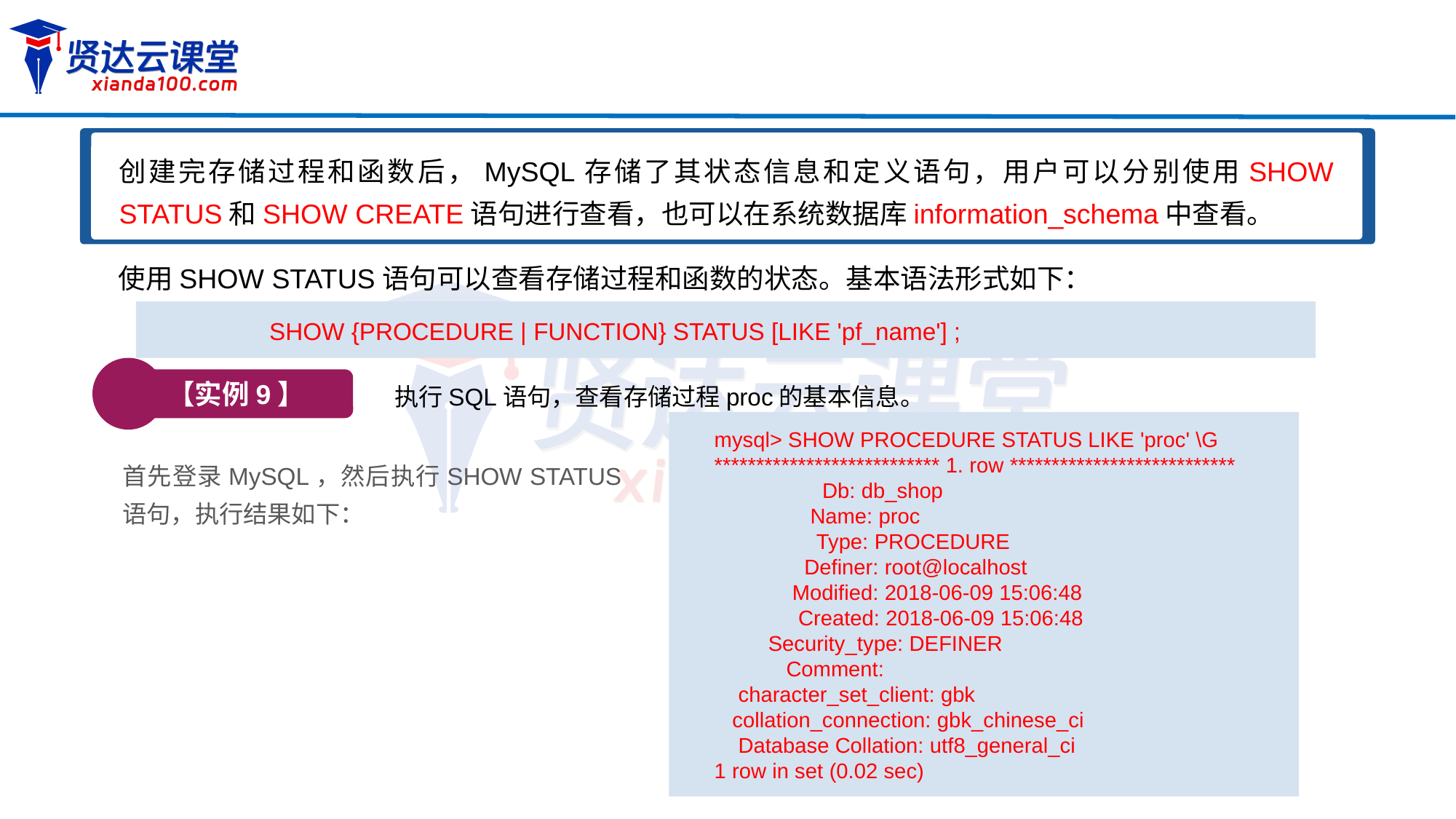

创建完存储过程和函数后，MySQL存储了其状态信息和定义语句，用户可以分别使用SHOW STATUS和SHOW CREATE语句进行查看，也可以在系统数据库information_schema中查看。
使用SHOW STATUS语句可以查看存储过程和函数的状态。基本语法形式如下：

SHOW {PROCEDURE | FUNCTION} STATUS [LIKE 'pf_name'] ;

【实例9】
执行SQL语句，查看存储过程proc的基本信息。

mysql> SHOW PROCEDURE STATUS LIKE 'proc' \G
*************************** 1. row ***************************
                  Db: db_shop
                Name: proc
                 Type: PROCEDURE
               Definer: root@localhost
             Modified: 2018-06-09 15:06:48
              Created: 2018-06-09 15:06:48
         Security_type: DEFINER
            Comment:
    character_set_client: gbk
   collation_connection: gbk_chinese_ci
    Database Collation: utf8_general_ci
1 row in set (0.02 sec)
首先登录MySQL，然后执行SHOW STATUS语句，执行结果如下：